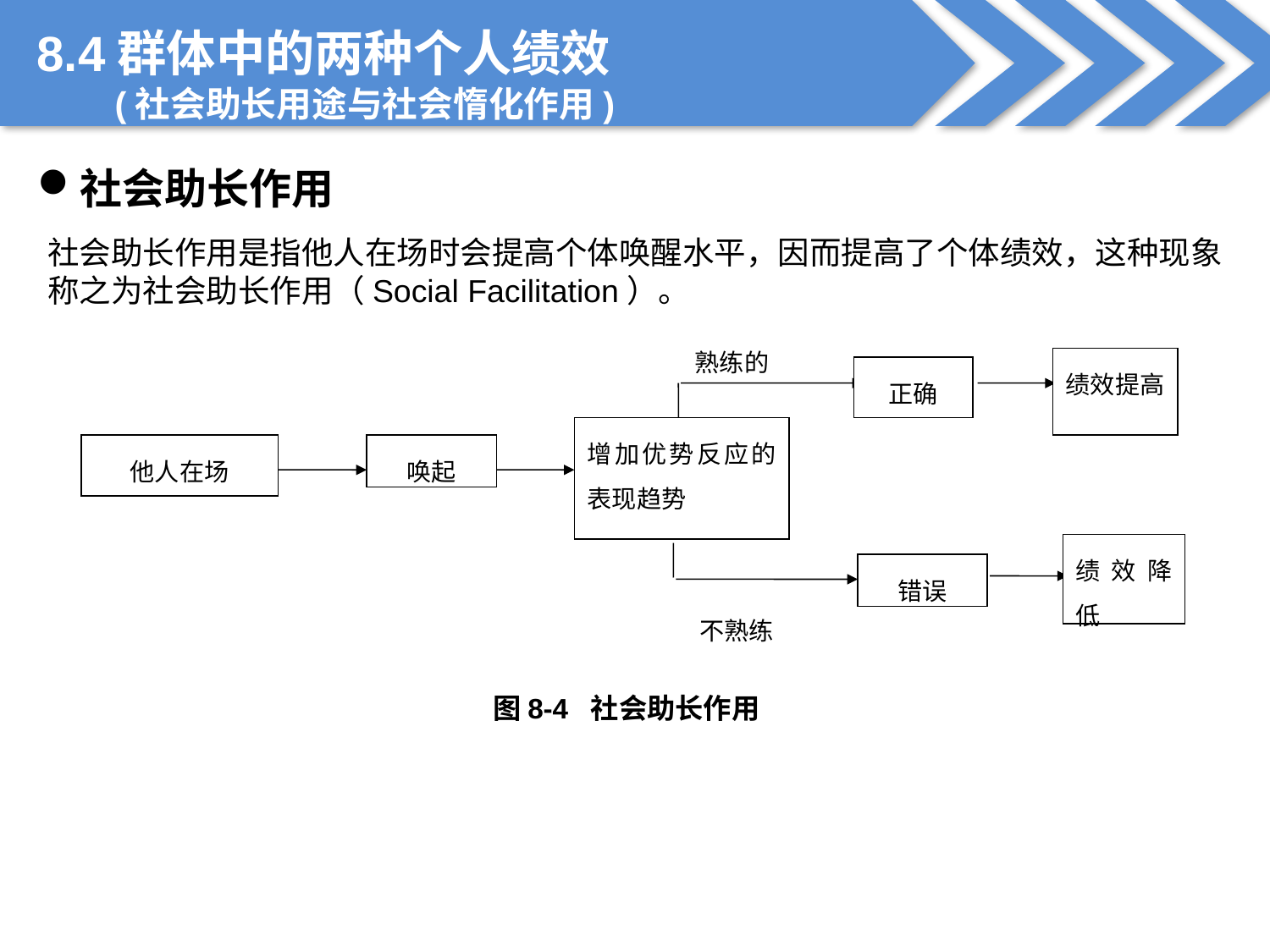

8.4群体中的两种个人绩效
        (社会助长用途与社会惰化作用)

社会助长作用
社会助长作用是指他人在场时会提高个体唤醒水平，因而提高了个体绩效，这种现象称之为社会助长作用（Social Facilitation）。
熟练的
绩效提高
正确

增加优势反应的表现趋势
他人在场
唤起

绩效降低

错误

不熟练
图8-4  社会助长作用